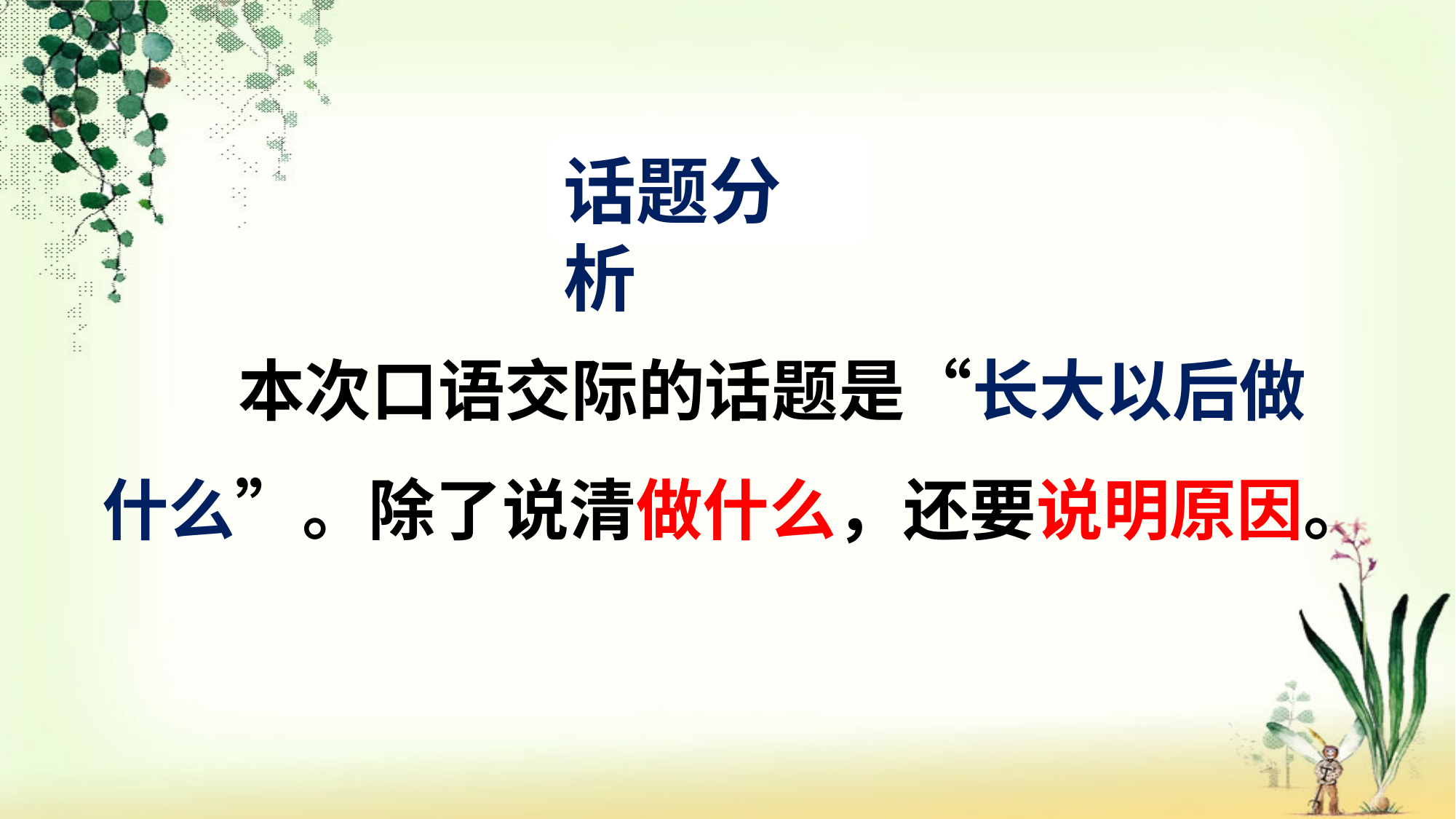

话题分析
   本次口语交际的话题是“长大以后做什么”。除了说清做什么，还要说明原因。